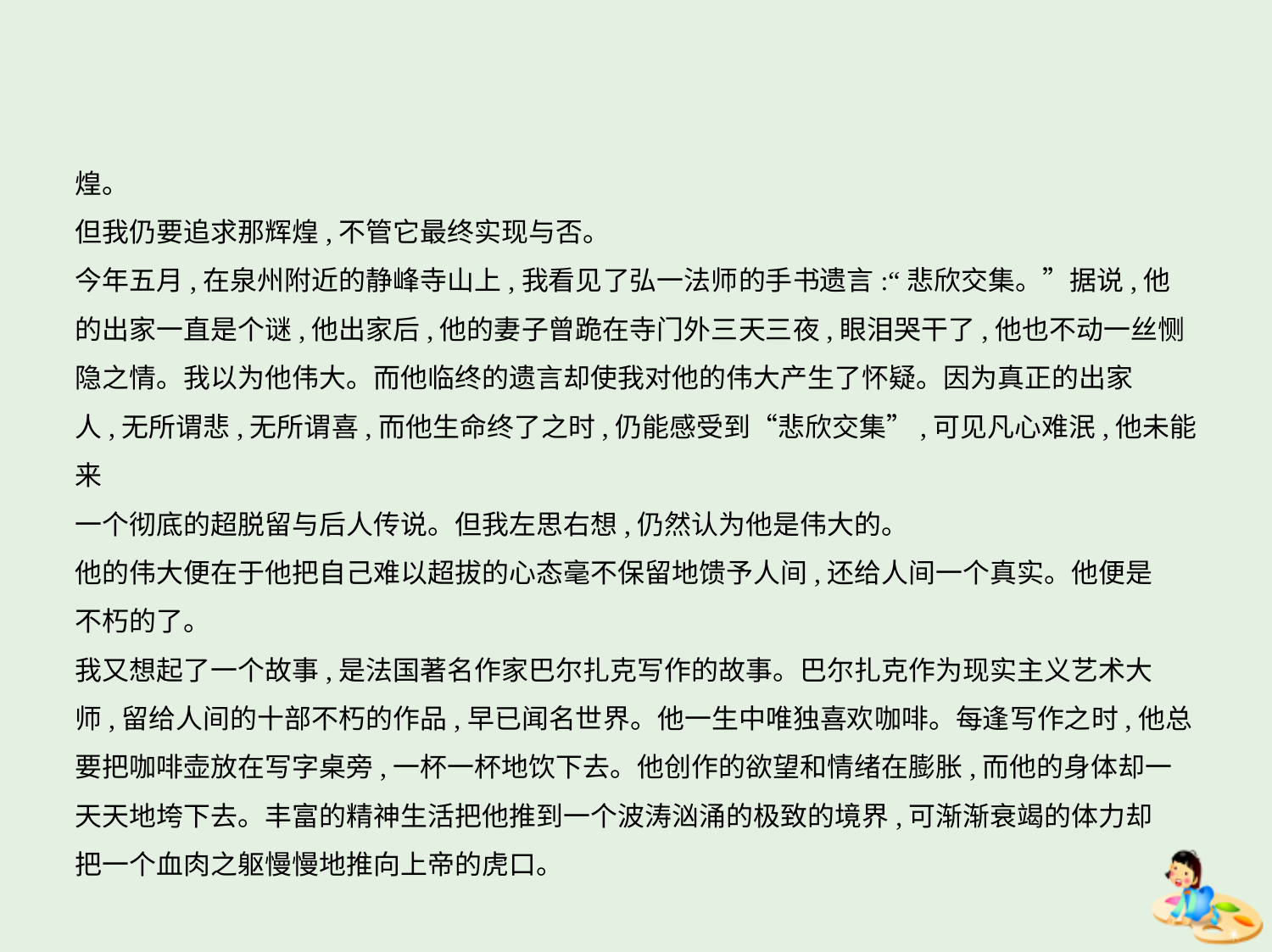

煌。
但我仍要追求那辉煌,不管它最终实现与否。
今年五月,在泉州附近的静峰寺山上,我看见了弘一法师的手书遗言:“悲欣交集。”据说,他
的出家一直是个谜,他出家后,他的妻子曾跪在寺门外三天三夜,眼泪哭干了,他也不动一丝恻
隐之情。我以为他伟大。而他临终的遗言却使我对他的伟大产生了怀疑。因为真正的出家
人,无所谓悲,无所谓喜,而他生命终了之时,仍能感受到“悲欣交集”,可见凡心难泯,他未能来
一个彻底的超脱留与后人传说。但我左思右想,仍然认为他是伟大的。
他的伟大便在于他把自己难以超拔的心态毫不保留地馈予人间,还给人间一个真实。他便是
不朽的了。
我又想起了一个故事,是法国著名作家巴尔扎克写作的故事。巴尔扎克作为现实主义艺术大
师,留给人间的十部不朽的作品,早已闻名世界。他一生中唯独喜欢咖啡。每逢写作之时,他总
要把咖啡壶放在写字桌旁,一杯一杯地饮下去。他创作的欲望和情绪在膨胀,而他的身体却一
天天地垮下去。丰富的精神生活把他推到一个波涛汹涌的极致的境界,可渐渐衰竭的体力却
把一个血肉之躯慢慢地推向上帝的虎口。